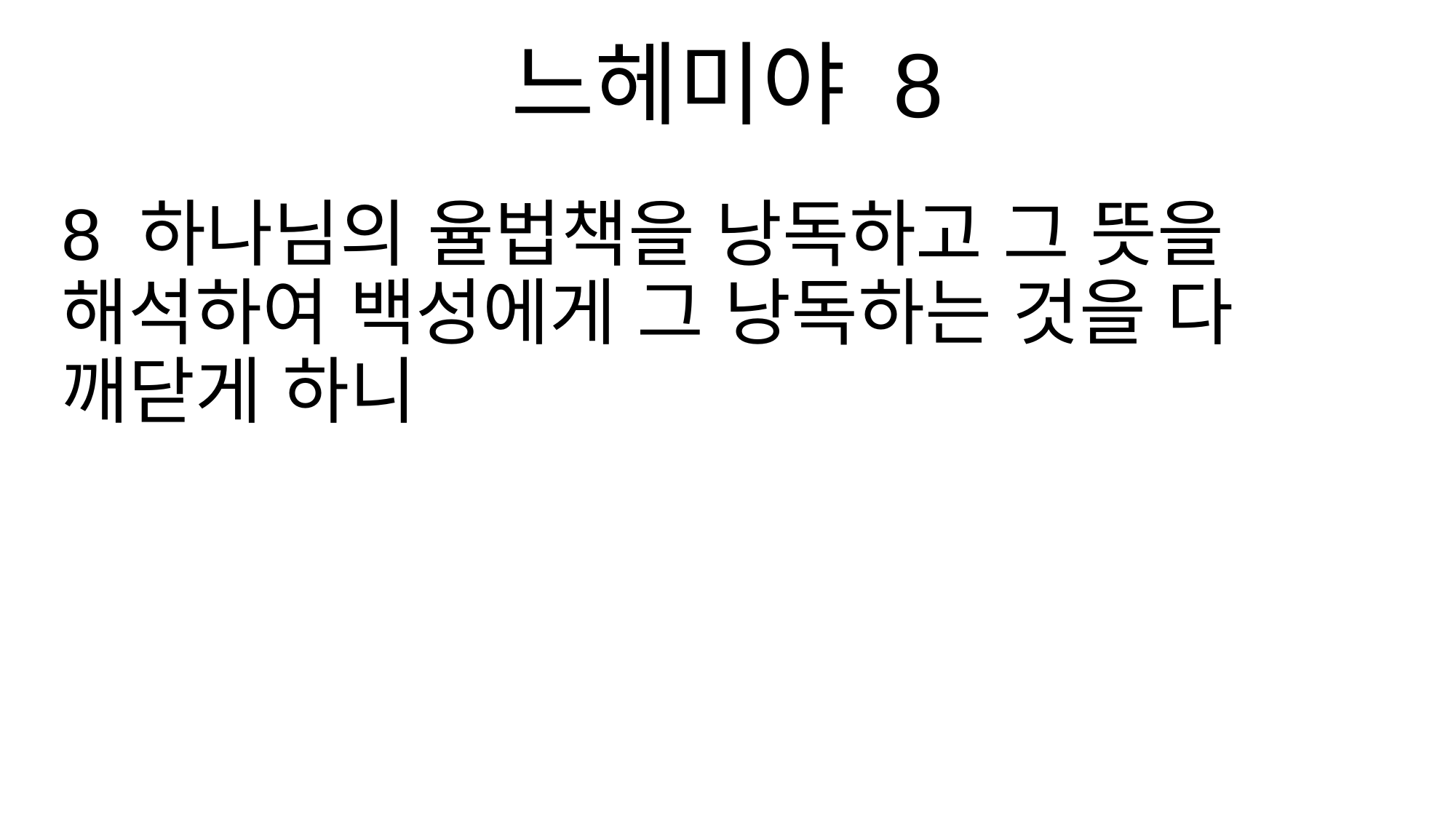

느헤미야 8
8 하나님의 율법책을 낭독하고 그 뜻을 해석하여 백성에게 그 낭독하는 것을 다 깨닫게 하니